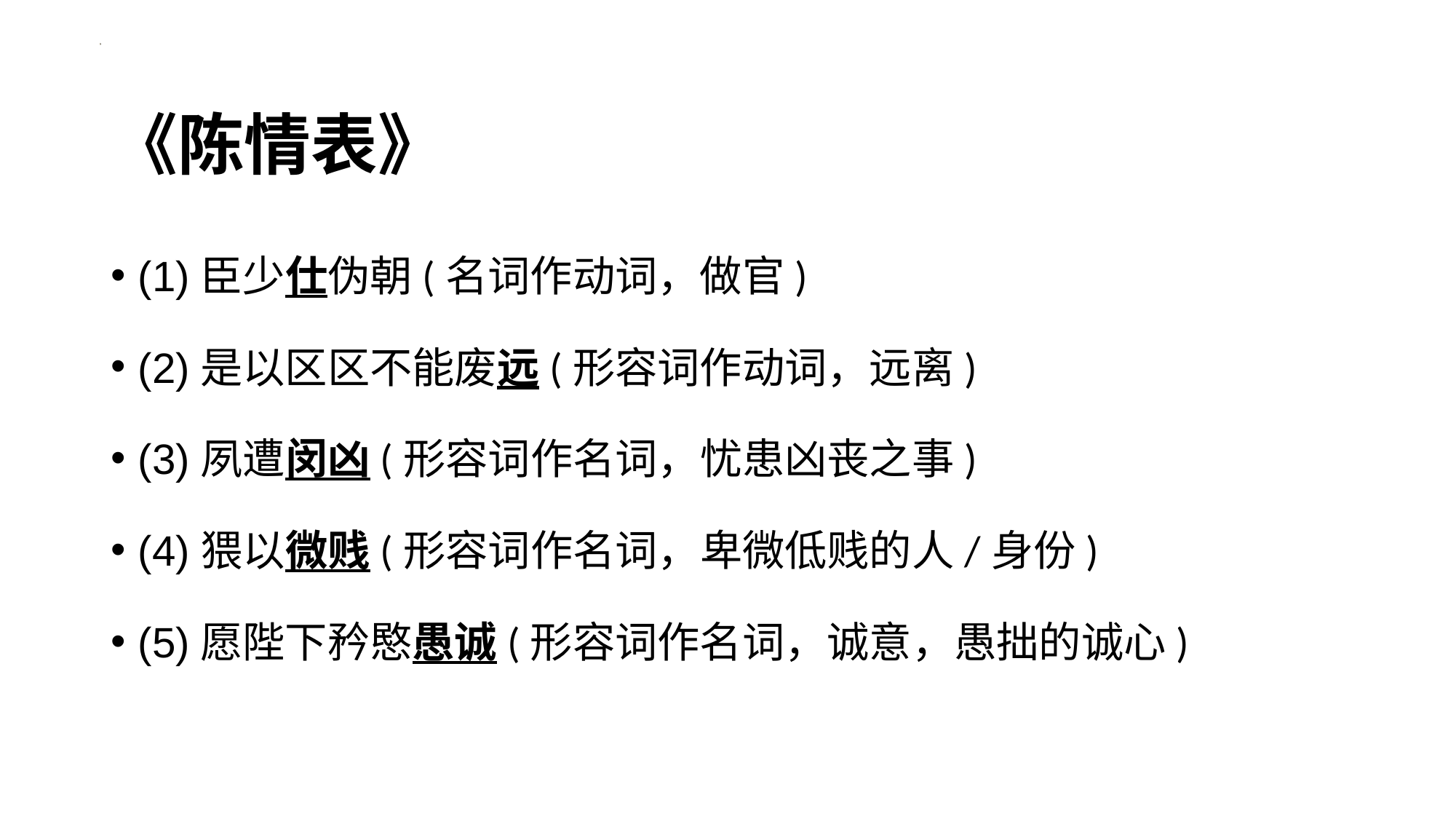

# 《陈情表》
(1)臣少仕伪朝(名词作动词，做官)
(2)是以区区不能废远(形容词作动词，远离)
(3)夙遭闵凶(形容词作名词，忧患凶丧之事)
(4)猥以微贱(形容词作名词，卑微低贱的人/身份)
(5)愿陛下矜愍愚诚(形容词作名词，诚意，愚拙的诚心)